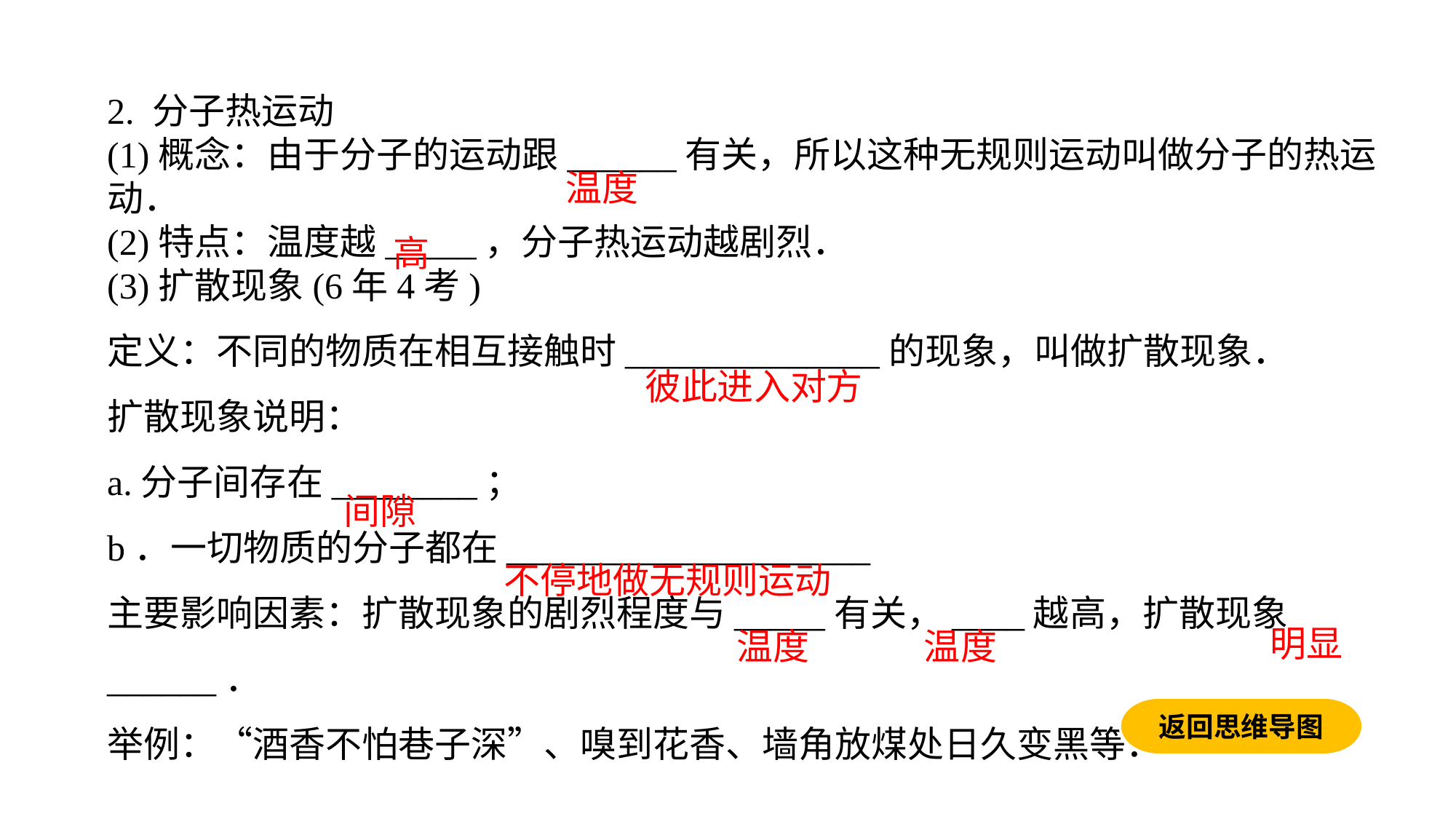

2. 分子热运动(1)概念：由于分子的运动跟______有关，所以这种无规则运动叫做分子的热运动．(2)特点：温度越_____，分子热运动越剧烈．(3)扩散现象(6年4考)定义：不同的物质在相互接触时______________的现象，叫做扩散现象．
扩散现象说明：
a.分子间存在________；
b．一切物质的分子都在____________________
主要影响因素：扩散现象的剧烈程度与_____有关，____越高，扩散现象______．
举例：“酒香不怕巷子深”、嗅到花香、墙角放煤处日久变黑等．
温度
高
彼此进入对方
间隙
不停地做无规则运动
明显
温度
温度
返回思维导图